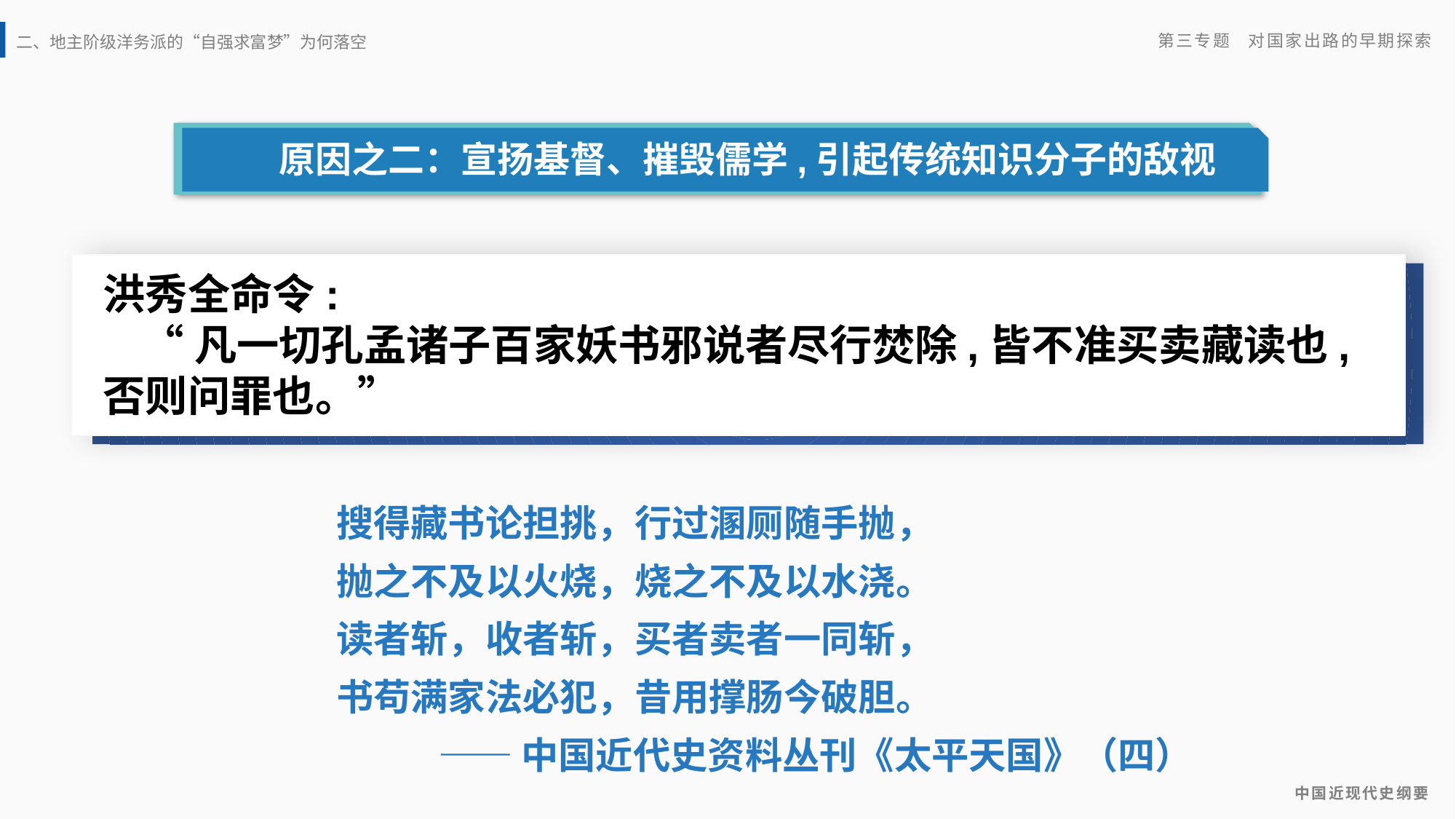

原因之二：宣扬基督、摧毁儒学,引起传统知识分子的敌视

洪秀全命令:
    “凡一切孔孟诸子百家妖书邪说者尽行焚除,皆不准买卖藏读也,否则问罪也。”
搜得藏书论担挑，行过溷厕随手抛，
抛之不及以火烧，烧之不及以水浇。
读者斩，收者斩，买者卖者一同斩，
书苟满家法必犯，昔用撑肠今破胆。
            ——中国近代史资料丛刊《太平天国》（四）
7